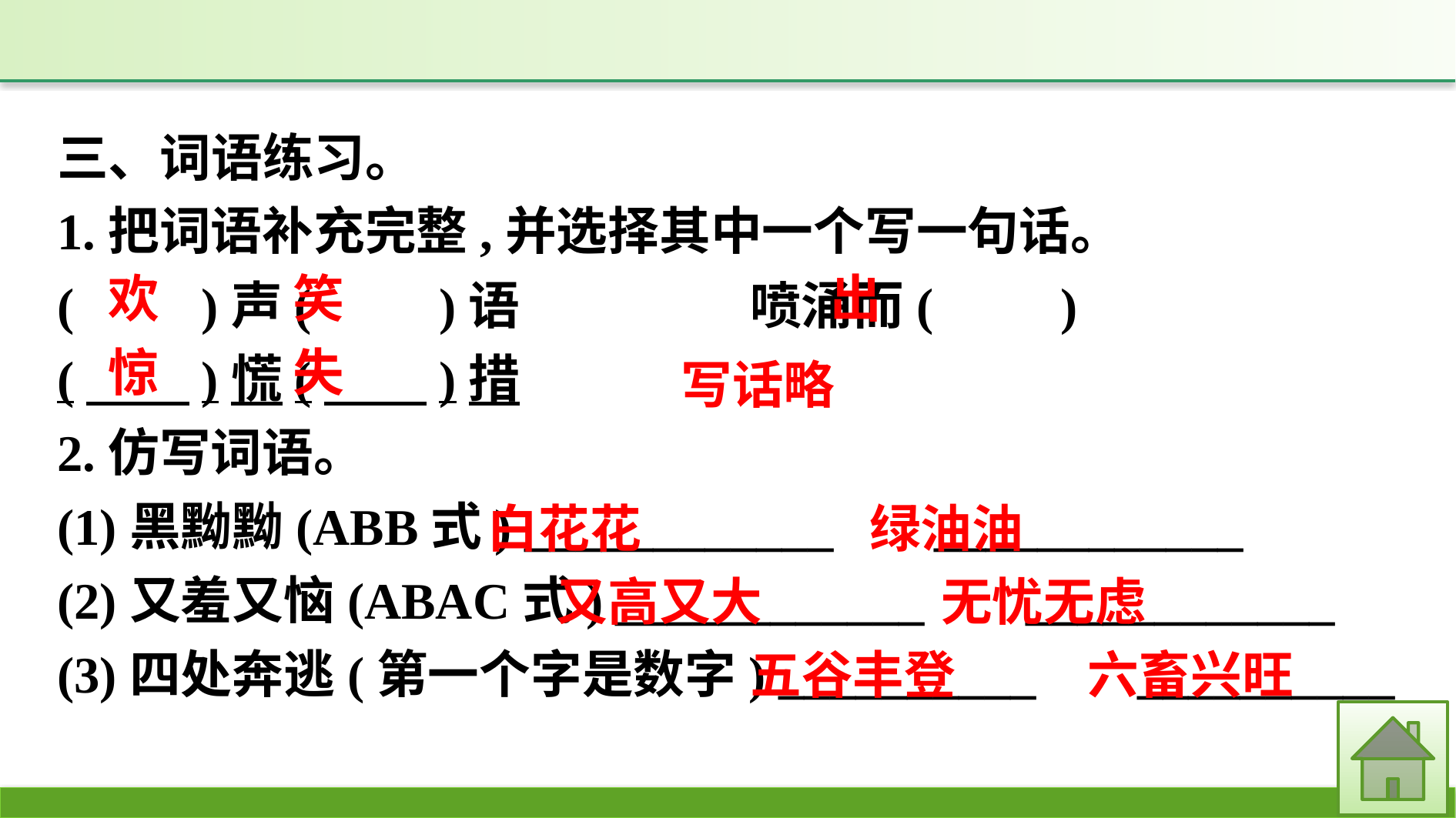

三、词语练习。
1.把词语补充完整,并选择其中一个写一句话。
(　　)声(　　)语　　　	喷涌而(　　)
(　　)慌(　　)措
2.仿写词语。
(1)黑黝黝(ABB式) ____________ 　 ____________
(2)又羞又恼(ABAC式) ____________ 　 ____________
(3)四处奔逃(第一个字是数字) __________ 　 __________
出
欢　       笑
惊　       失
写话略
白花花
绿油油
又高又大
无忧无虑
六畜兴旺
五谷丰登